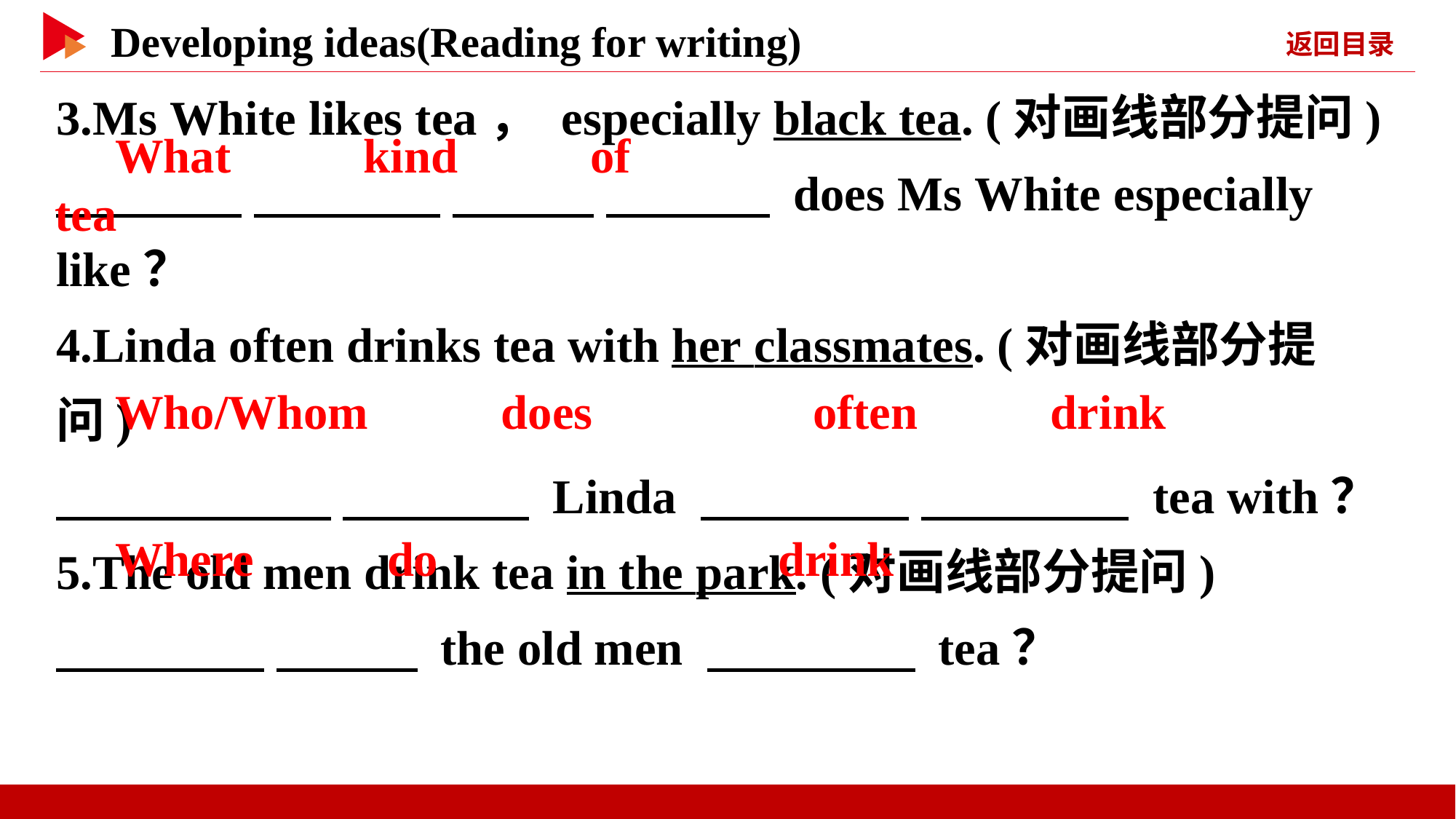

3.Ms White likes tea， especially black tea. (对画线部分提问)
　        　 　        　 　    　 　      　 does Ms White especially like？
4.Linda often drinks tea with her classmates. (对画线部分提问)
　                　 　        　 Linda 　          　 　          　 tea with？
5.The old men drink tea in the park. (对画线部分提问)
　          　 　    　 the old men 　          　 tea？
　What　 　kind　 　of　 　tea
　Who/Whom　 　does
　often　 　drink
　Where　 　do
　drink